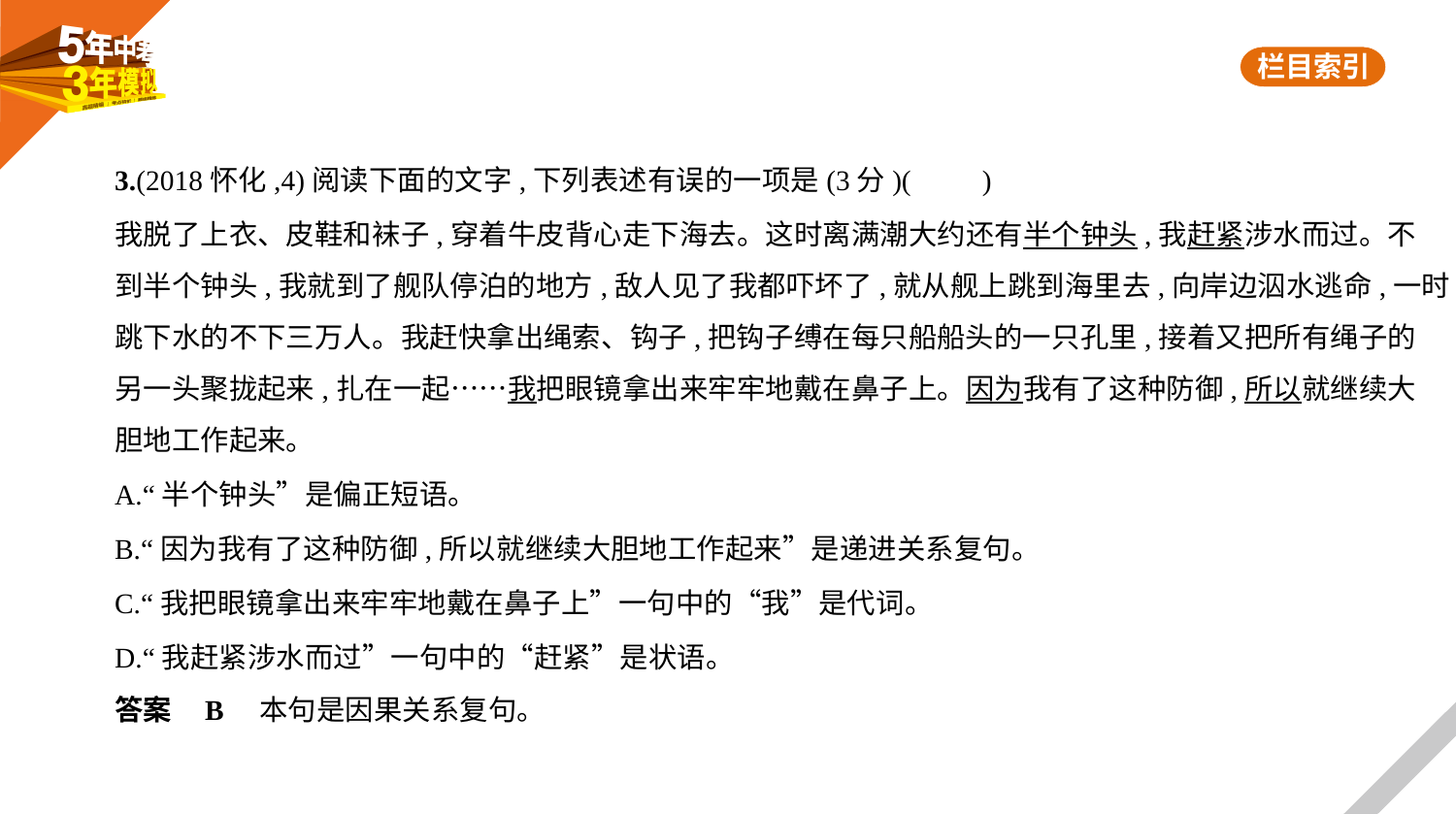

3.(2018怀化,4)阅读下面的文字,下列表述有误的一项是(3分)(　　)
我脱了上衣、皮鞋和袜子,穿着牛皮背心走下海去。这时离满潮大约还有半个钟头,我赶紧涉水而过。不
到半个钟头,我就到了舰队停泊的地方,敌人见了我都吓坏了,就从舰上跳到海里去,向岸边泅水逃命,一时
跳下水的不下三万人。我赶快拿出绳索、钩子,把钩子缚在每只船船头的一只孔里,接着又把所有绳子的
另一头聚拢起来,扎在一起……我把眼镜拿出来牢牢地戴在鼻子上。因为我有了这种防御,所以就继续大
胆地工作起来。
A.“半个钟头”是偏正短语。
B.“因为我有了这种防御,所以就继续大胆地工作起来”是递进关系复句。
C.“我把眼镜拿出来牢牢地戴在鼻子上”一句中的“我”是代词。
D.“我赶紧涉水而过”一句中的“赶紧”是状语。
答案    B　本句是因果关系复句。